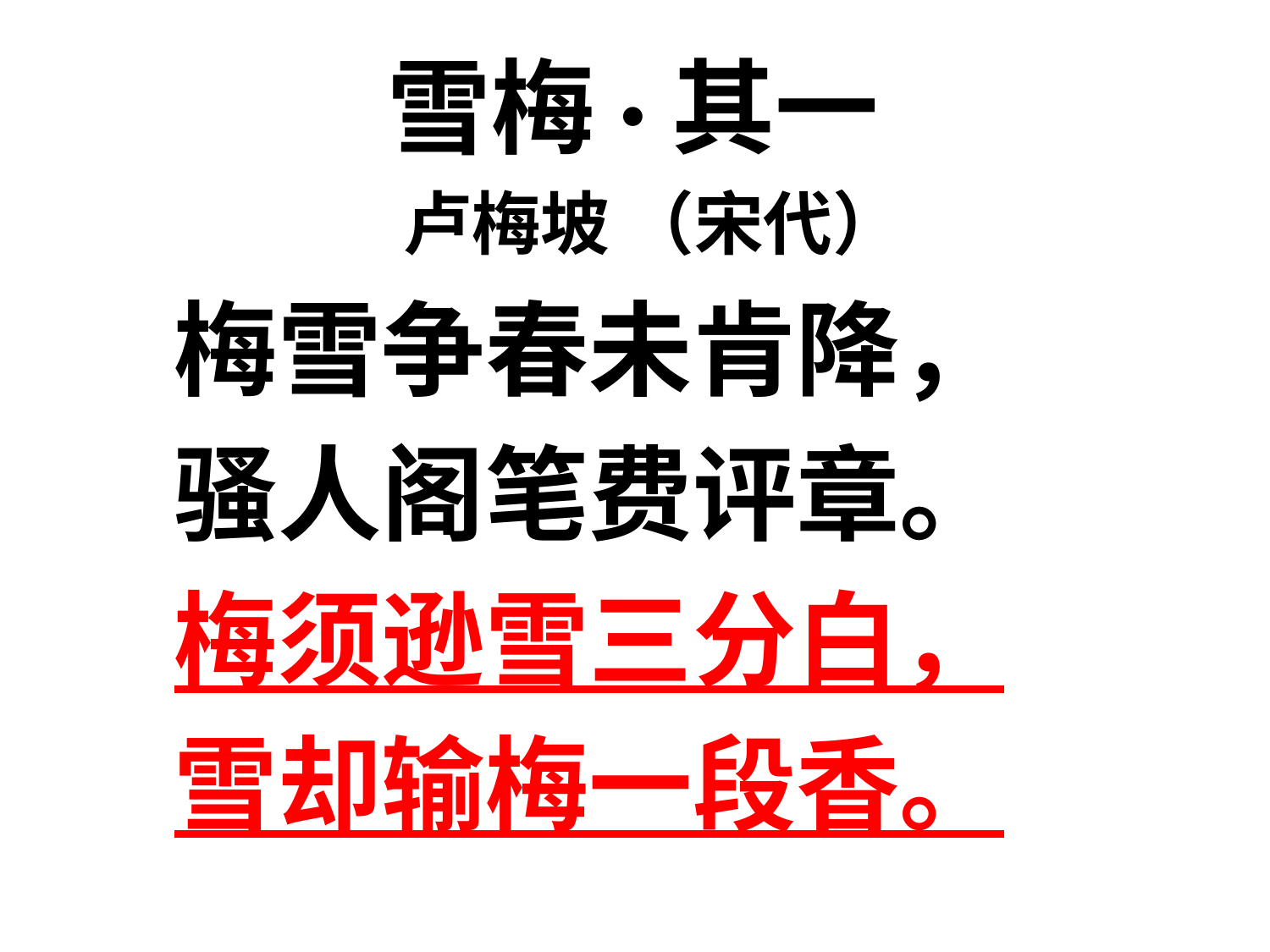

雪梅·其一
                    卢梅坡 （宋代）
梅雪争春未肯降，
骚人阁笔费评章。
梅须逊雪三分白，
雪却输梅一段香。